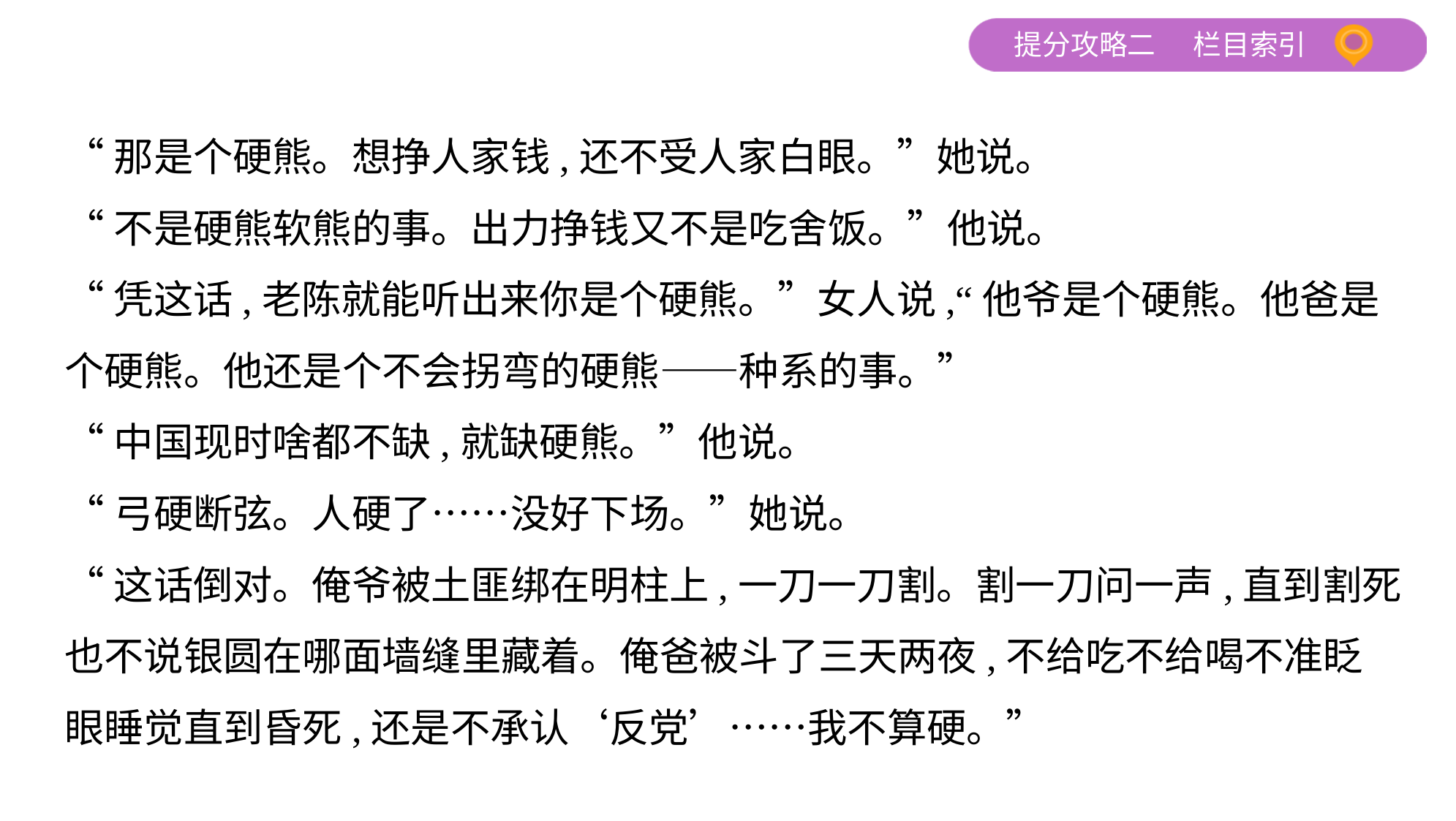

“那是个硬熊。想挣人家钱,还不受人家白眼。”她说。
“不是硬熊软熊的事。出力挣钱又不是吃舍饭。”他说。
“凭这话,老陈就能听出来你是个硬熊。”女人说,“他爷是个硬熊。他爸是
个硬熊。他还是个不会拐弯的硬熊——种系的事。”
“中国现时啥都不缺,就缺硬熊。”他说。
“弓硬断弦。人硬了……没好下场。”她说。
“这话倒对。俺爷被土匪绑在明柱上,一刀一刀割。割一刀问一声,直到割死
也不说银圆在哪面墙缝里藏着。俺爸被斗了三天两夜,不给吃不给喝不准眨
眼睡觉直到昏死,还是不承认‘反党’……我不算硬。”